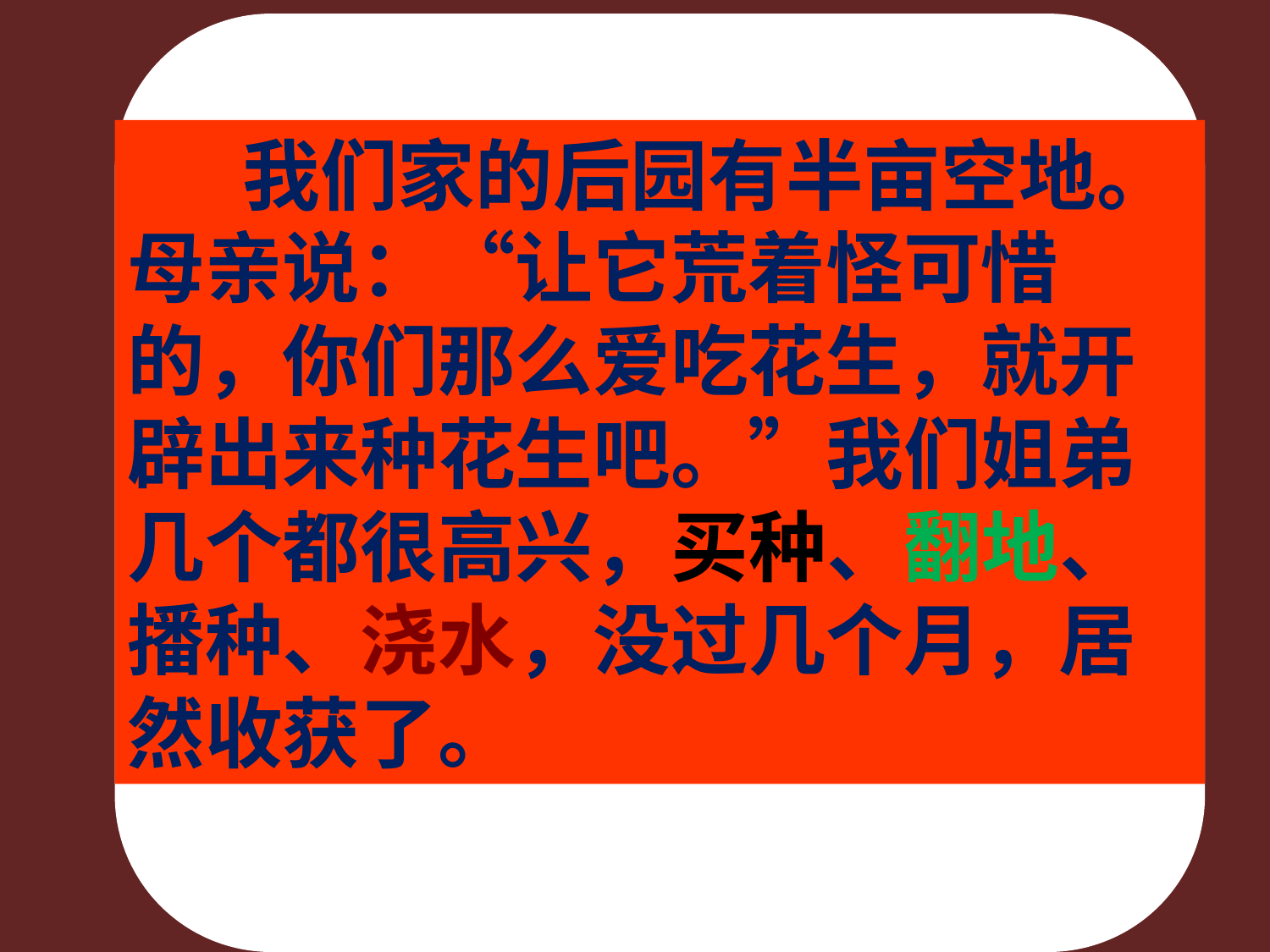

我们家的后园有半亩空地。母亲说：“让它荒着怪可惜的，你们那么爱吃花生，就开辟出来种花生吧。”我们姐弟几个都很高兴，买种、翻地、播种、浇水，没过几个月，居然收获了。